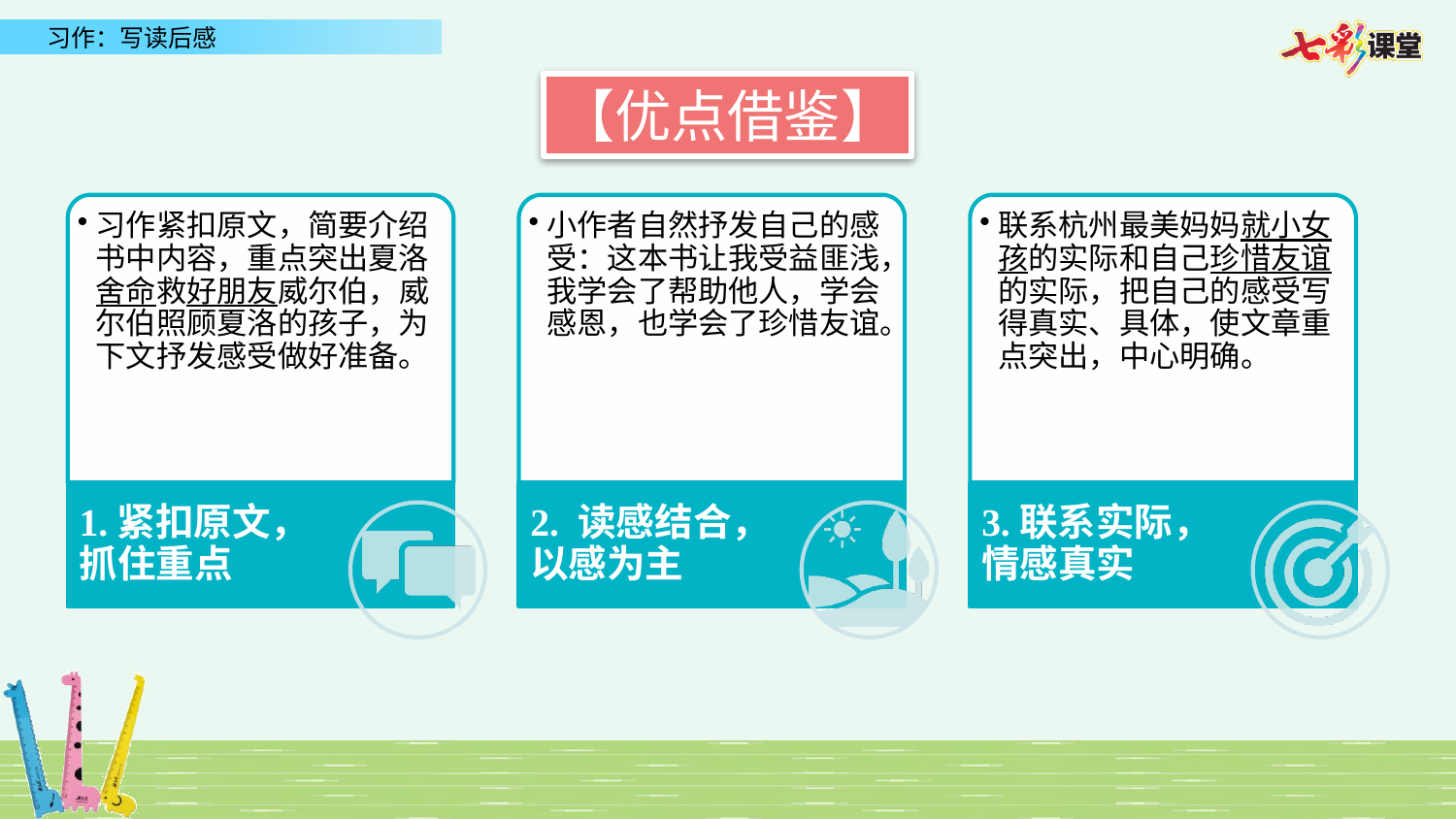

【优点借鉴】
习作紧扣原文，简要介绍书中内容，重点突出夏洛舍命救好朋友威尔伯，威尔伯照顾夏洛的孩子，为下文抒发感受做好准备。
1.紧扣原文，抓住重点
小作者自然抒发自己的感受：这本书让我受益匪浅，我学会了帮助他人，学会感恩，也学会了珍惜友谊。
2. 读感结合，以感为主
联系杭州最美妈妈就小女孩的实际和自己珍惜友谊的实际，把自己的感受写得真实、具体，使文章重点突出，中心明确。
3.联系实际，情感真实